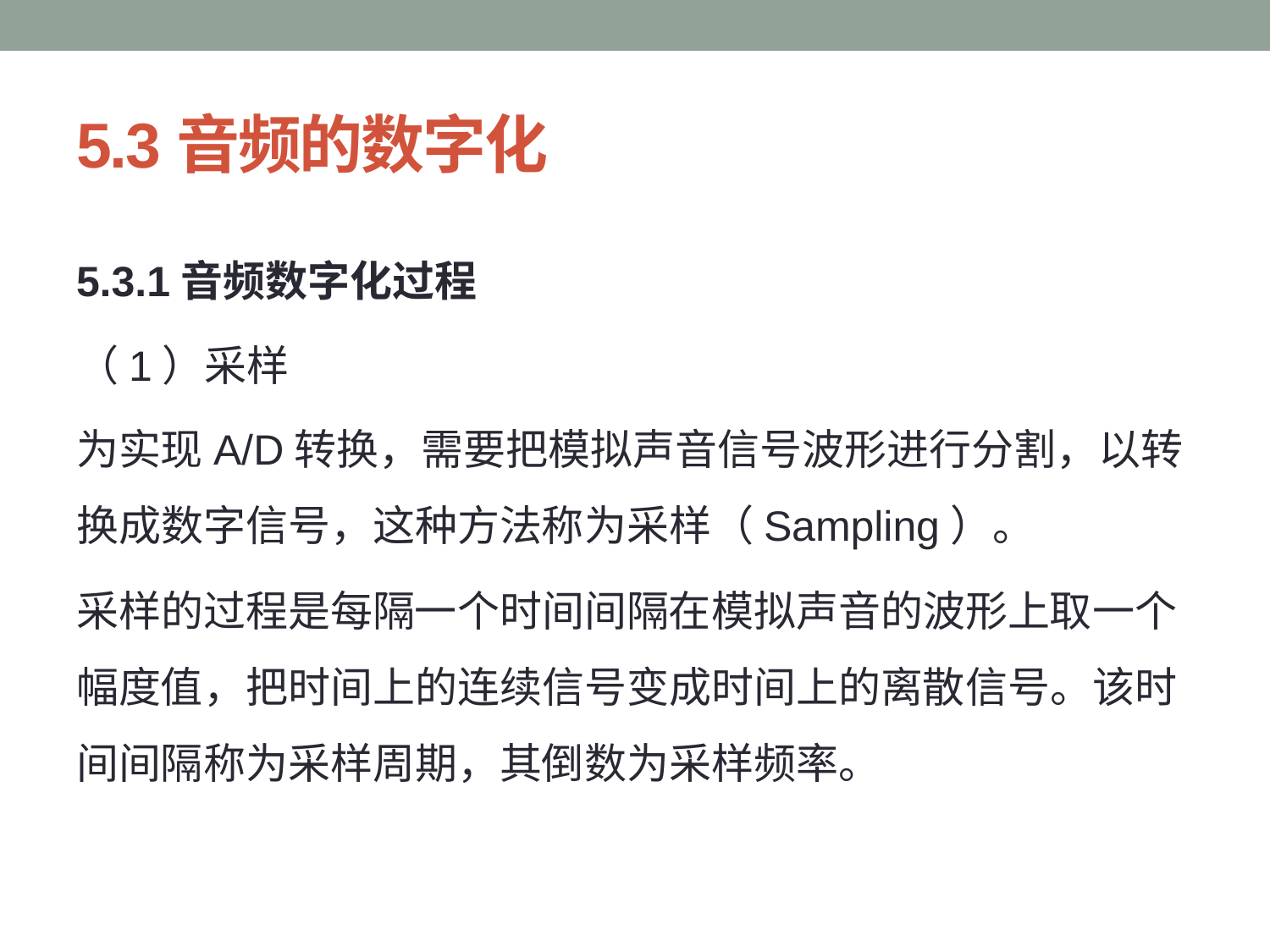

# 5.3音频的数字化
5.3.1音频数字化过程
（1）采样
为实现A/D转换，需要把模拟声音信号波形进行分割，以转换成数字信号，这种方法称为采样（Sampling）。
采样的过程是每隔一个时间间隔在模拟声音的波形上取一个幅度值，把时间上的连续信号变成时间上的离散信号。该时间间隔称为采样周期，其倒数为采样频率。